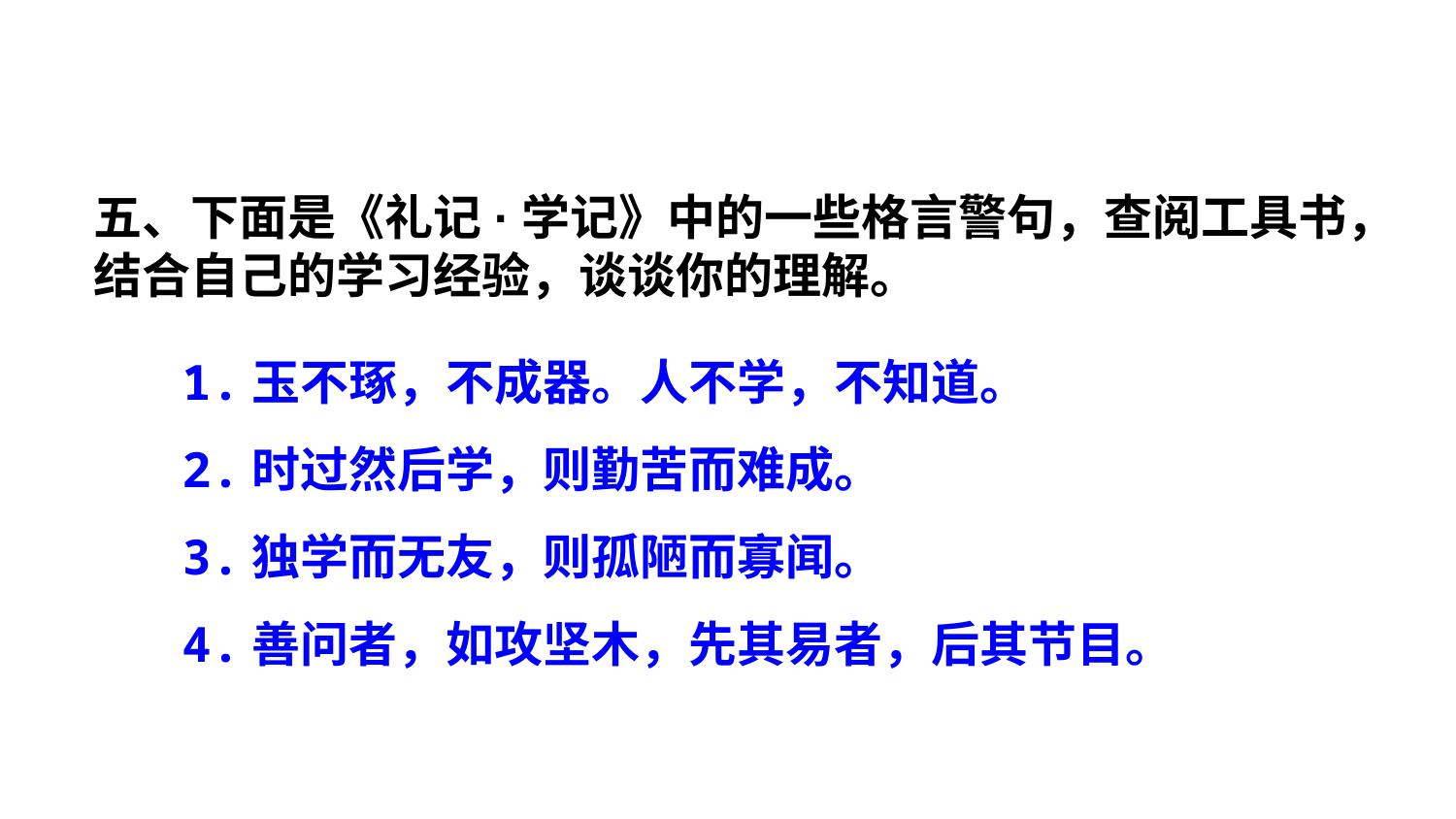

五、下面是《礼记·学记》中的一些格言警句，查阅工具书，结合自己的学习经验，谈谈你的理解。
1.玉不琢，不成器。人不学，不知道。
2.时过然后学，则勤苦而难成。
3.独学而无友，则孤陋而寡闻。
4.善问者，如攻坚木，先其易者，后其节目。